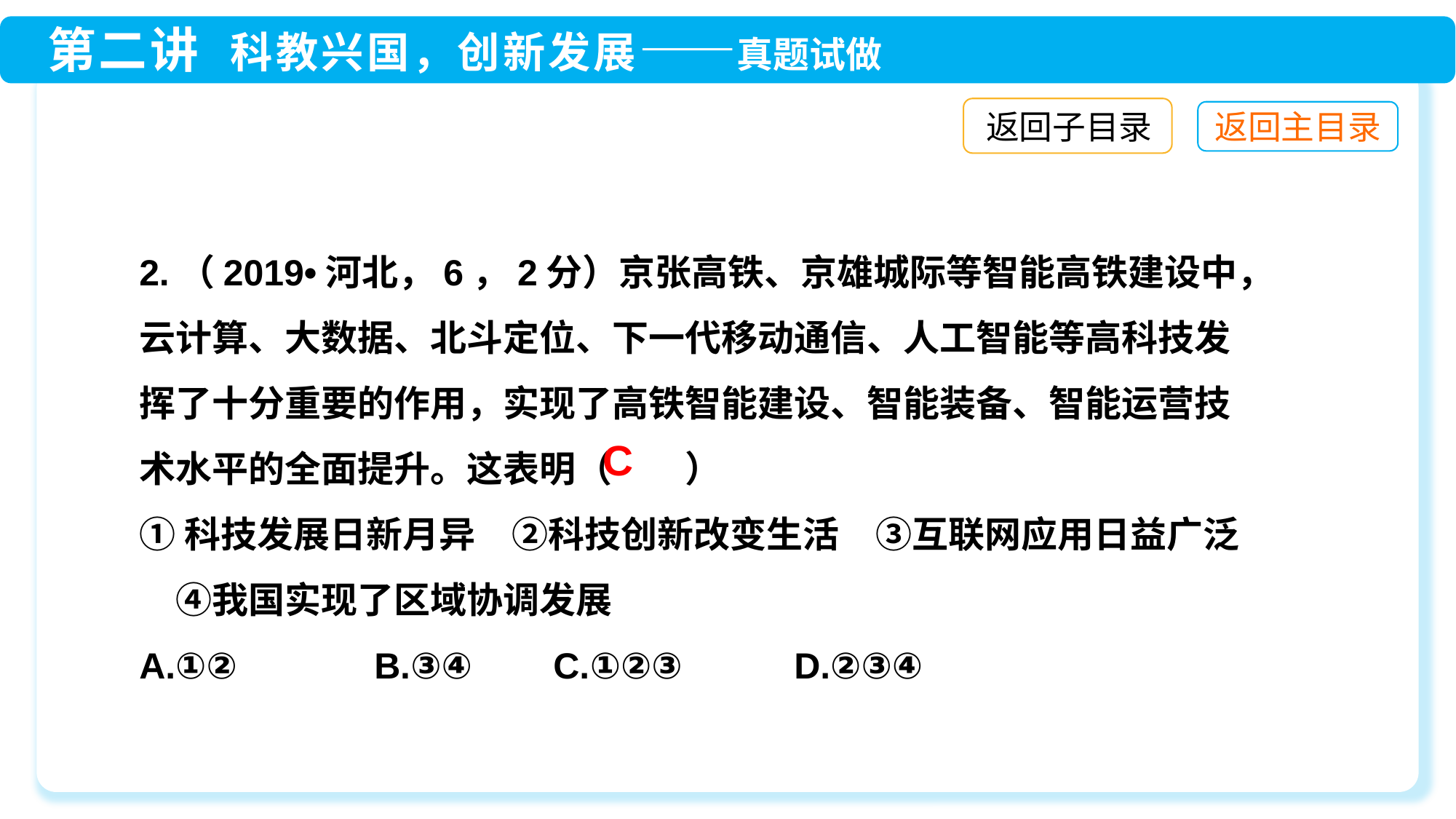

返回子目录

2.（2019•河北，6，2分）京张高铁、京雄城际等智能高铁建设中，云计算、大数据、北斗定位、下一代移动通信、人工智能等高科技发挥了十分重要的作用，实现了高铁智能建设、智能装备、智能运营技术水平的全面提升。这表明（　　）
①科技发展日新月异　②科技创新改变生活　③互联网应用日益广泛　④我国实现了区域协调发展
A.①②　　	 B.③④        C.①②③　　	D.②③④
C